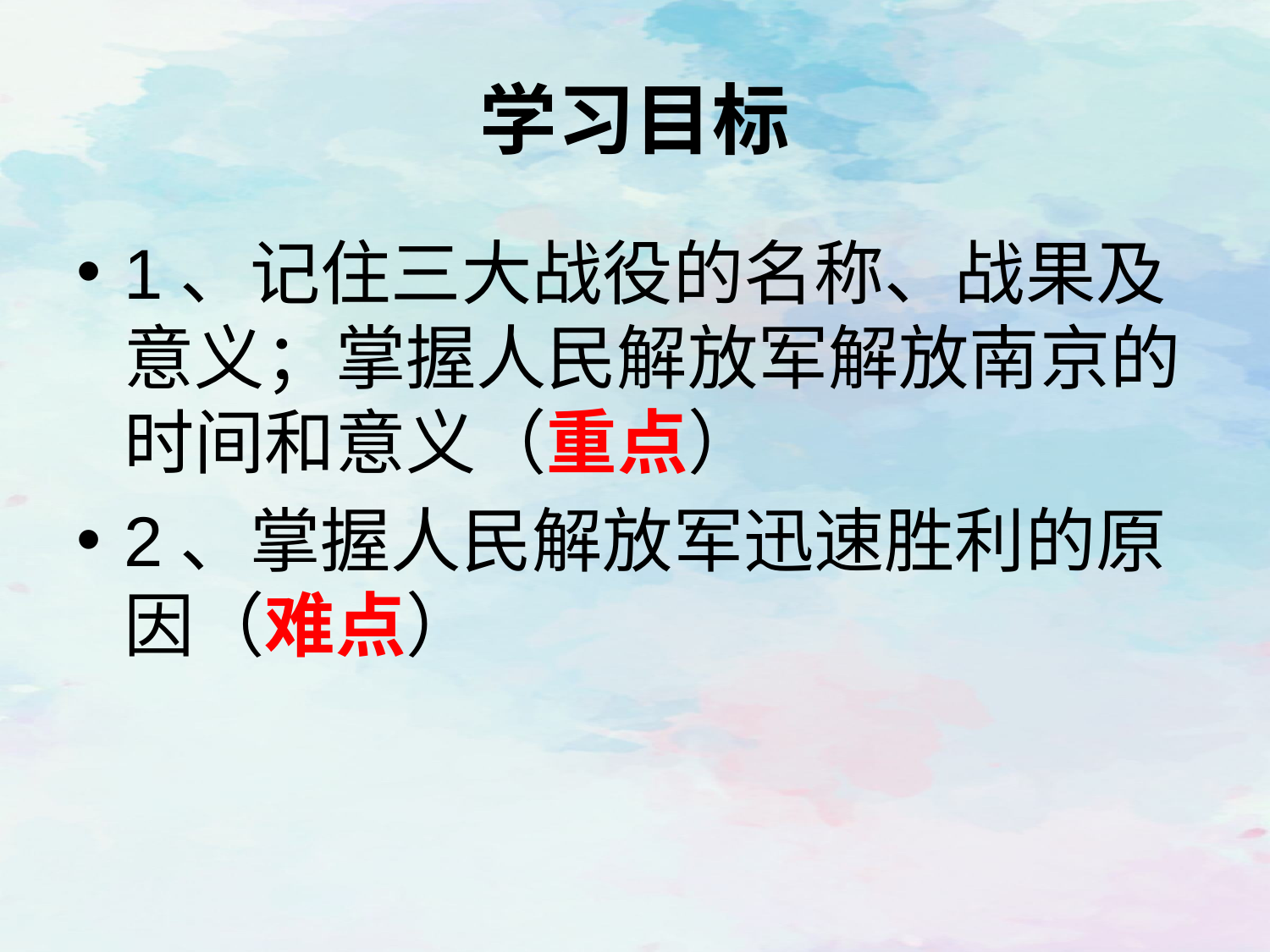

# 学习目标
1、记住三大战役的名称、战果及意义；掌握人民解放军解放南京的时间和意义（重点）
2、掌握人民解放军迅速胜利的原因（难点）